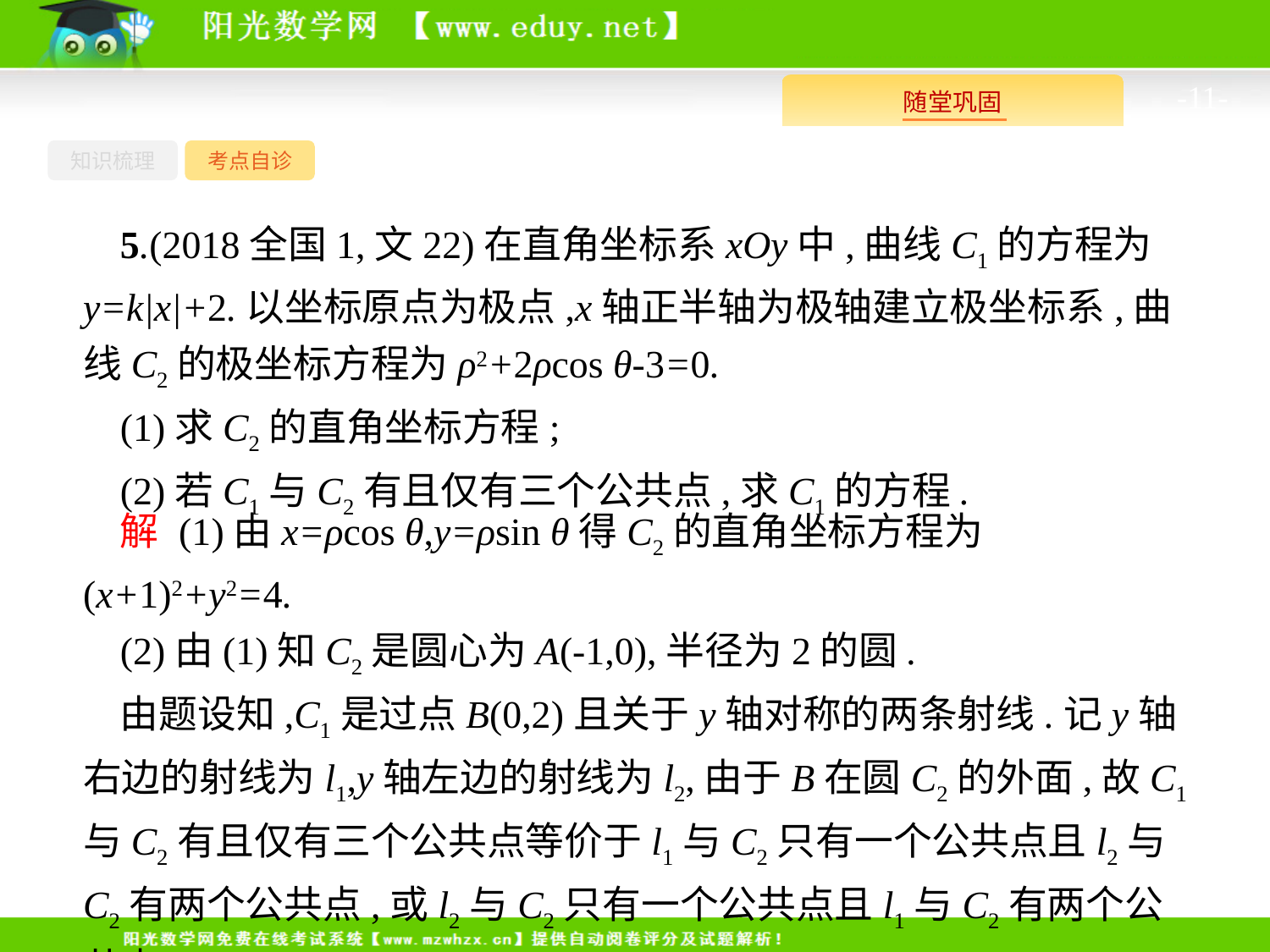

-11-
知识梳理
考点自诊
5.(2018全国1,文22)在直角坐标系xOy中,曲线C1的方程为y=k|x|+2.以坐标原点为极点,x轴正半轴为极轴建立极坐标系,曲线C2的极坐标方程为ρ2+2ρcos θ-3=0.
(1)求C2的直角坐标方程;
(2)若C1与C2有且仅有三个公共点,求C1的方程.
解 (1)由x=ρcos θ,y=ρsin θ得C2的直角坐标方程为(x+1)2+y2=4.
(2)由(1)知C2是圆心为A(-1,0),半径为2的圆.
由题设知,C1是过点B(0,2)且关于y轴对称的两条射线.记y轴右边的射线为l1,y轴左边的射线为l2,由于B在圆C2的外面,故C1与C2有且仅有三个公共点等价于l1与C2只有一个公共点且l2与C2有两个公共点,或l2与C2只有一个公共点且l1与C2有两个公共点.